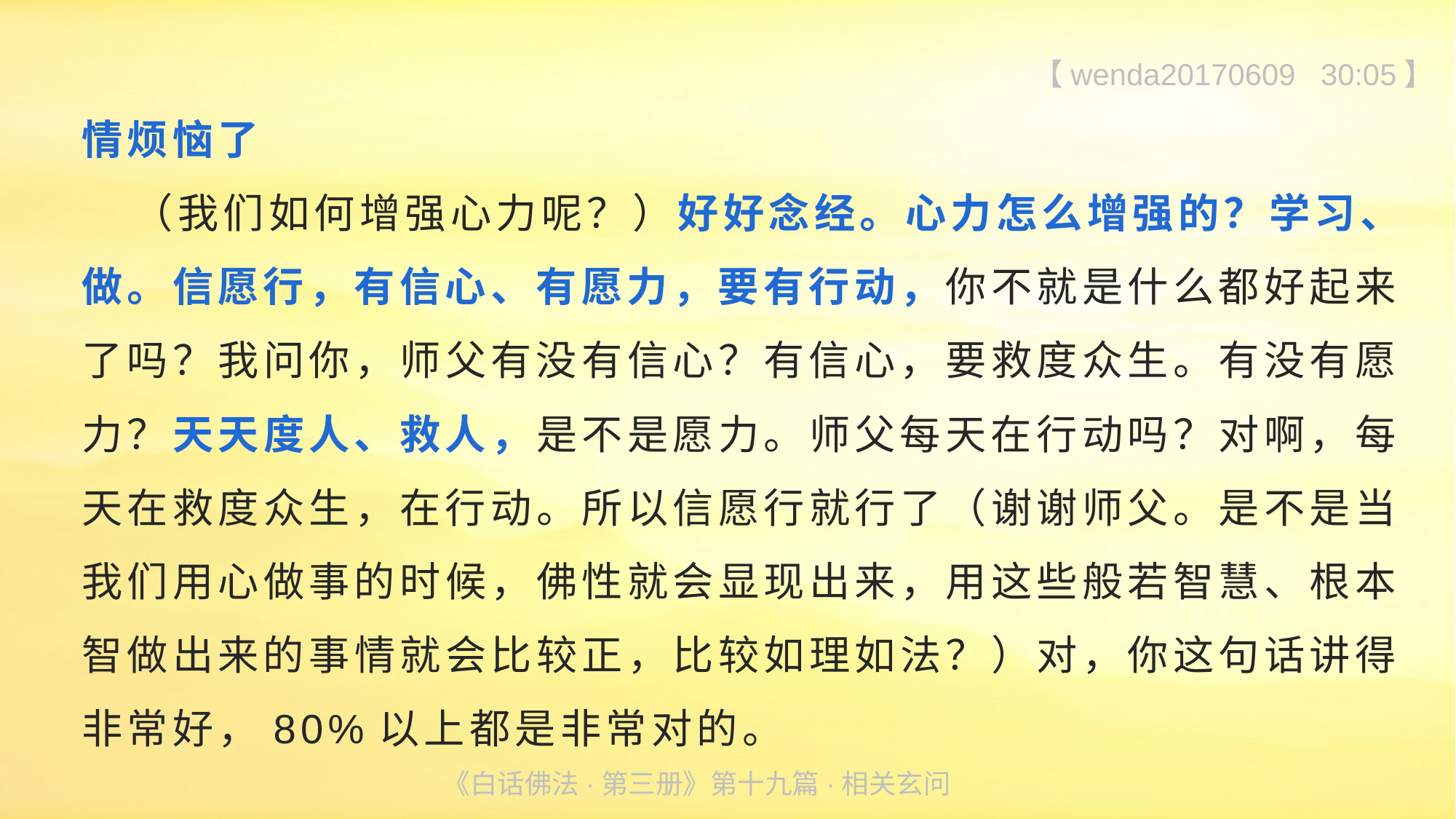

【wenda20170609   30:05】
情烦恼了
   （我们如何增强心力呢？）好好念经。心力怎么增强的？学习、做。信愿行，有信心、有愿力，要有行动，你不就是什么都好起来了吗？我问你，师父有没有信心？有信心，要救度众生。有没有愿力？天天度人、救人，是不是愿力。师父每天在行动吗？对啊，每天在救度众生，在行动。所以信愿行就行了（谢谢师父。是不是当我们用心做事的时候，佛性就会显现出来，用这些般若智慧、根本智做出来的事情就会比较正，比较如理如法？）对，你这句话讲得非常好，80%以上都是非常对的。
《白话佛法·第三册》第十九篇·相关玄问